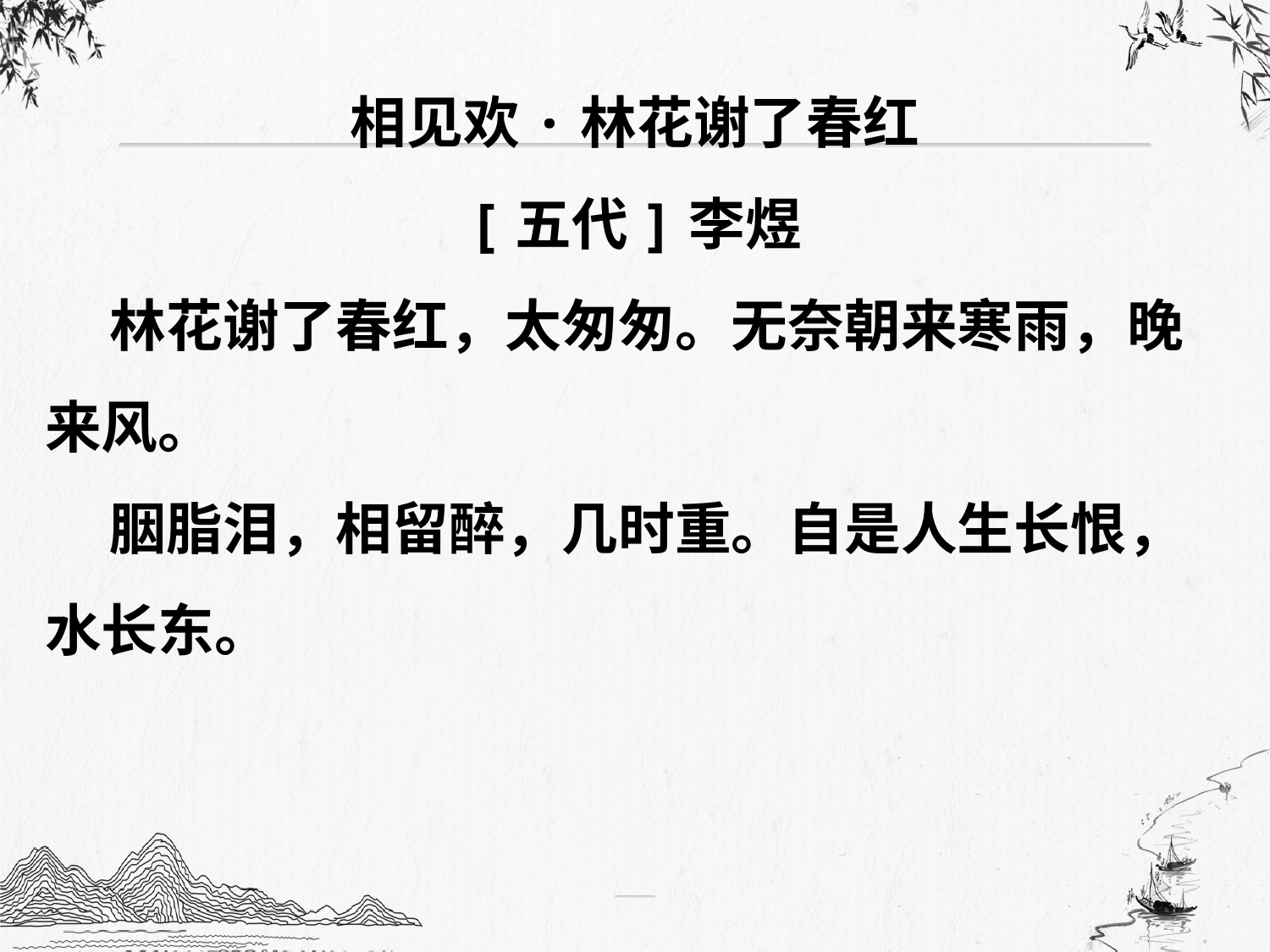

相见欢·林花谢了春红
[五代]李煜
    林花谢了春红，太匆匆。无奈朝来寒雨，晚来风。
    胭脂泪，相留醉，几时重。自是人生长恨，水长东。